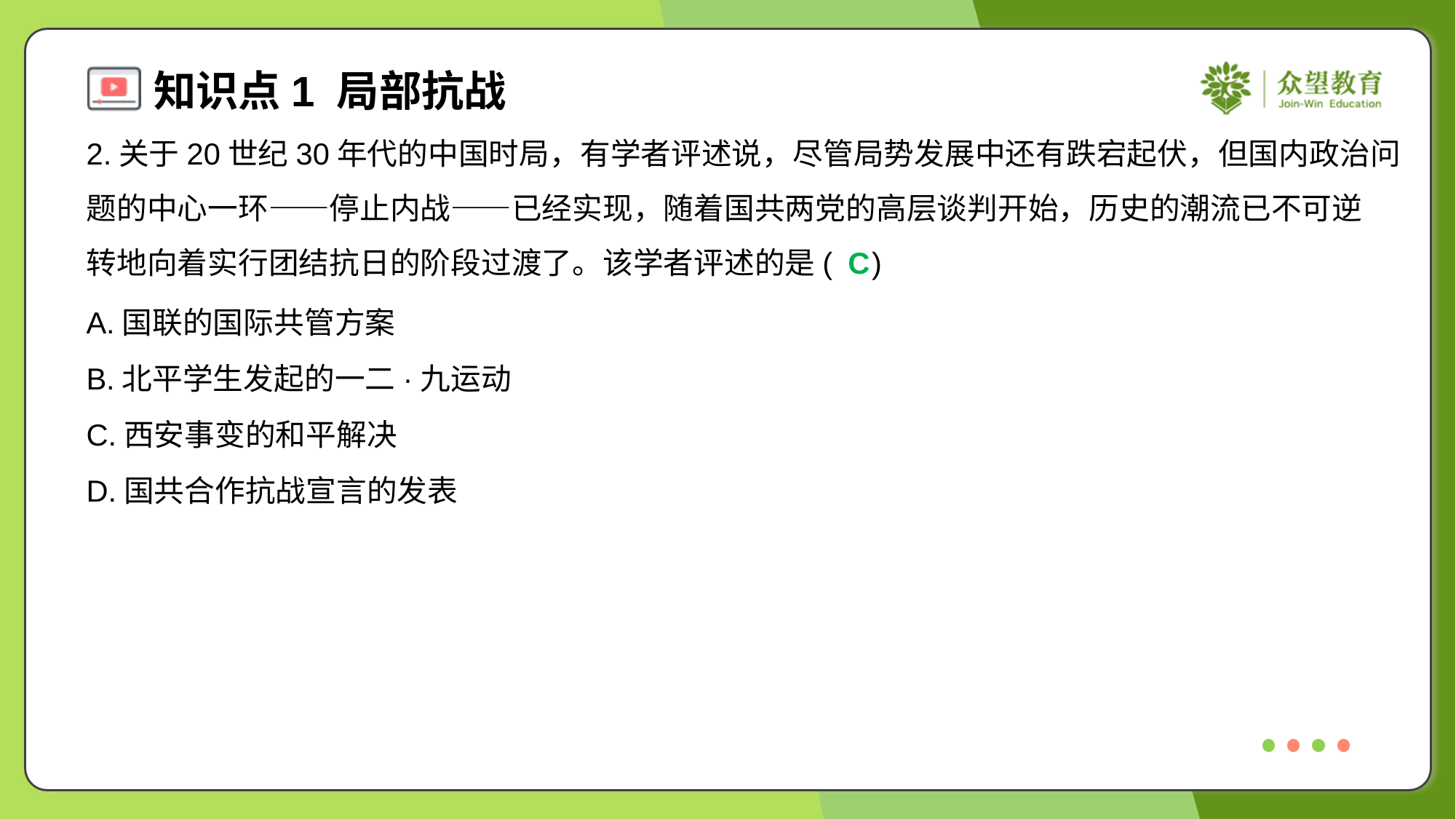

2.关于20世纪30年代的中国时局，有学者评述说，尽管局势发展中还有跌宕起伏，但国内政治问
题的中心一环——停止内战——已经实现，随着国共两党的高层谈判开始，历史的潮流已不可逆
转地向着实行团结抗日的阶段过渡了。该学者评述的是(     )
C
A.国联的国际共管方案
B.北平学生发起的一二·九运动
C.西安事变的和平解决
D.国共合作抗战宣言的发表